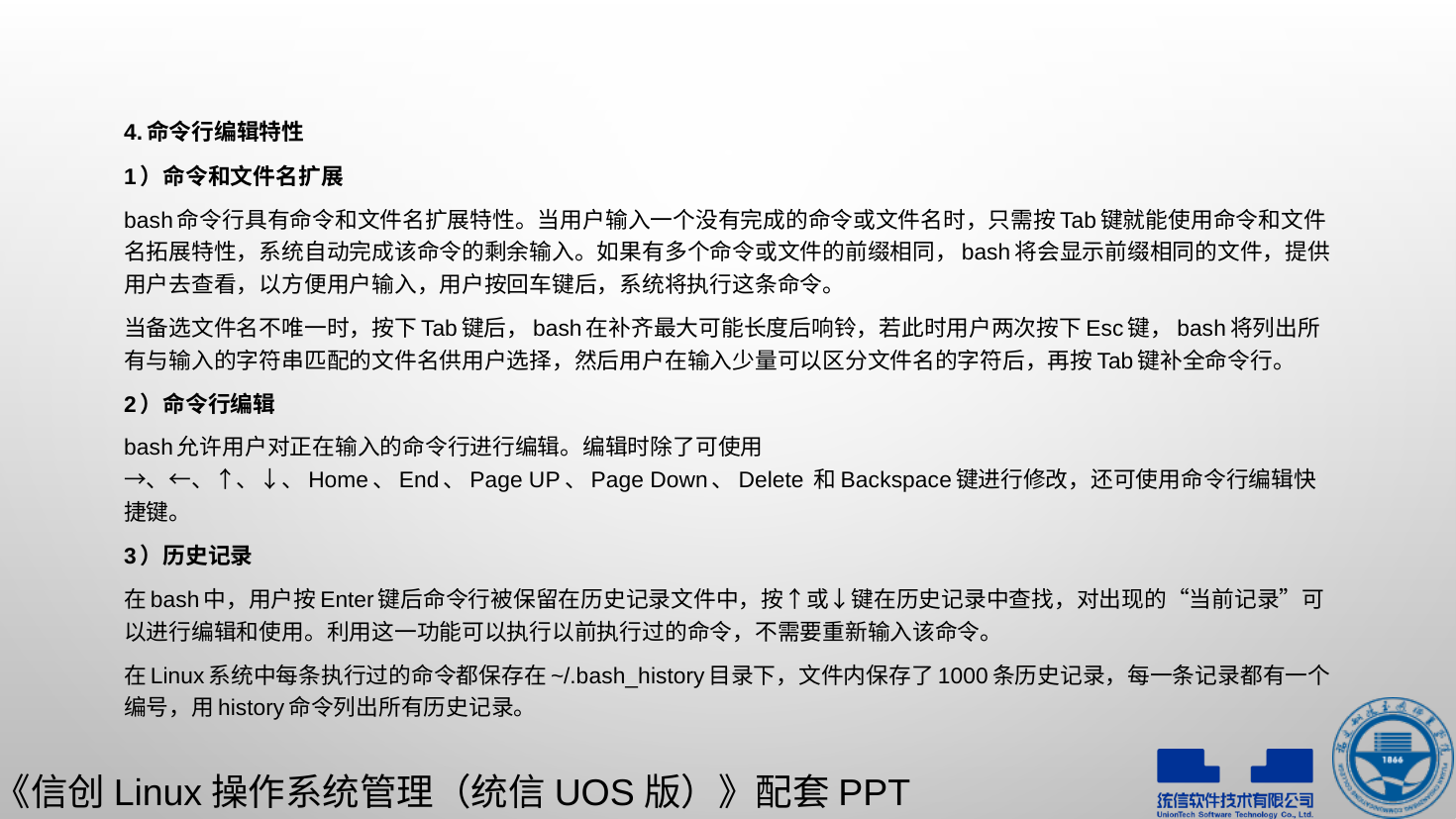

4.命令行编辑特性
1）命令和文件名扩展
bash命令行具有命令和文件名扩展特性。当用户输入一个没有完成的命令或文件名时，只需按Tab键就能使用命令和文件名拓展特性，系统自动完成该命令的剩余输入。如果有多个命令或文件的前缀相同，bash将会显示前缀相同的文件，提供用户去查看，以方便用户输入，用户按回车键后，系统将执行这条命令。
当备选文件名不唯一时，按下Tab键后，bash在补齐最大可能长度后响铃，若此时用户两次按下Esc键，bash将列出所有与输入的字符串匹配的文件名供用户选择，然后用户在输入少量可以区分文件名的字符后，再按Tab键补全命令行。
2）命令行编辑
bash允许用户对正在输入的命令行进行编辑。编辑时除了可使用→、←、↑、↓、Home、End、Page UP、Page Down、Delete 和Backspace键进行修改，还可使用命令行编辑快捷键。
3）历史记录
在bash中，用户按Enter键后命令行被保留在历史记录文件中，按↑或↓键在历史记录中查找，对出现的“当前记录”可以进行编辑和使用。利用这一功能可以执行以前执行过的命令，不需要重新输入该命令。
在Linux系统中每条执行过的命令都保存在~/.bash_history目录下，文件内保存了1000条历史记录，每一条记录都有一个编号，用history命令列出所有历史记录。